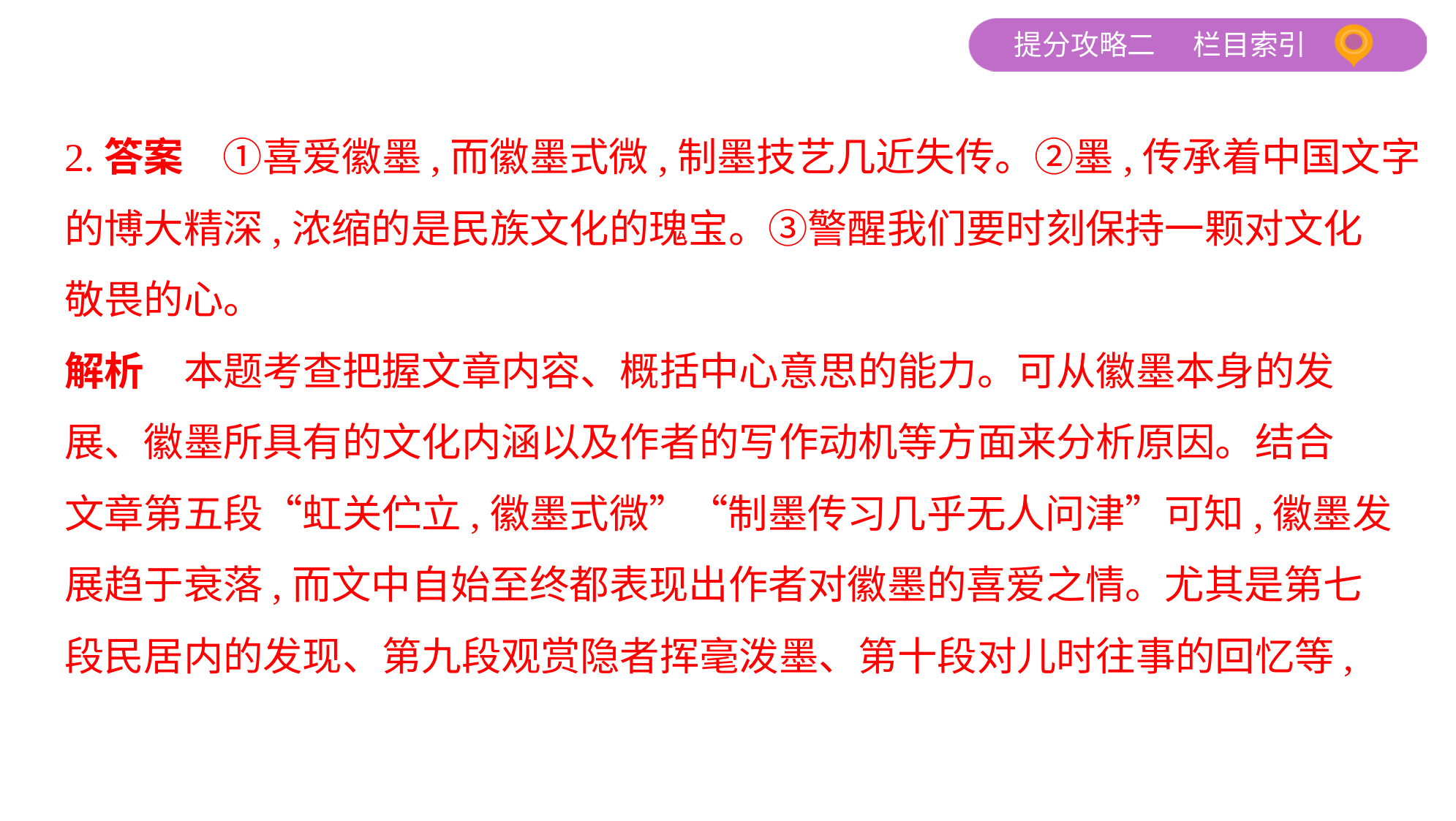

2.答案　①喜爱徽墨,而徽墨式微,制墨技艺几近失传。②墨,传承着中国文字
的博大精深,浓缩的是民族文化的瑰宝。③警醒我们要时刻保持一颗对文化
敬畏的心。
解析　本题考查把握文章内容、概括中心意思的能力。可从徽墨本身的发
展、徽墨所具有的文化内涵以及作者的写作动机等方面来分析原因。结合
文章第五段“虹关伫立,徽墨式微”“制墨传习几乎无人问津”可知,徽墨发
展趋于衰落,而文中自始至终都表现出作者对徽墨的喜爱之情。尤其是第七
段民居内的发现、第九段观赏隐者挥毫泼墨、第十段对儿时往事的回忆等,